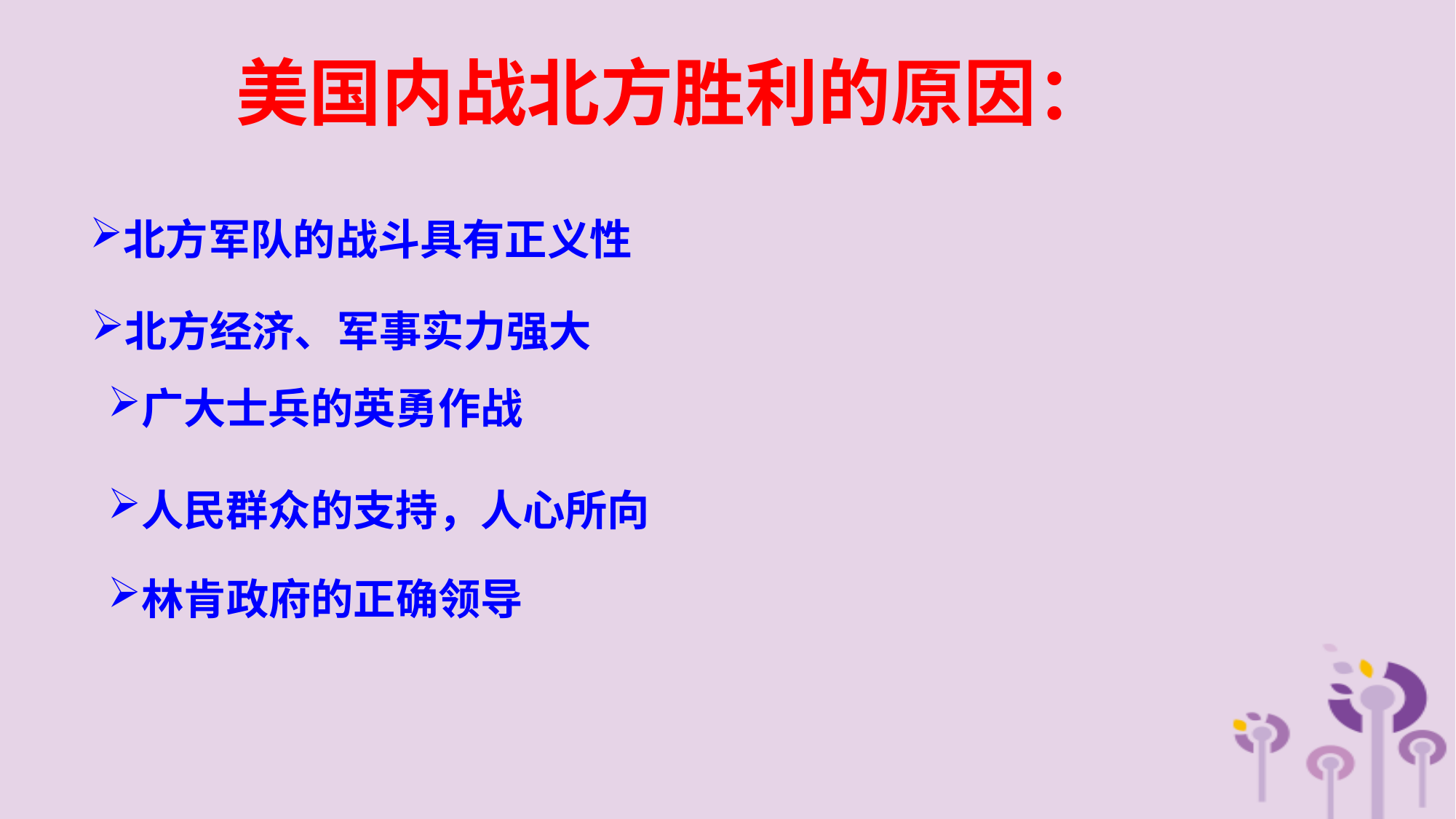

# 美国内战北方胜利的原因：
北方军队的战斗具有正义性
北方经济、军事实力强大

广大士兵的英勇作战

人民群众的支持，人心所向
林肯政府的正确领导